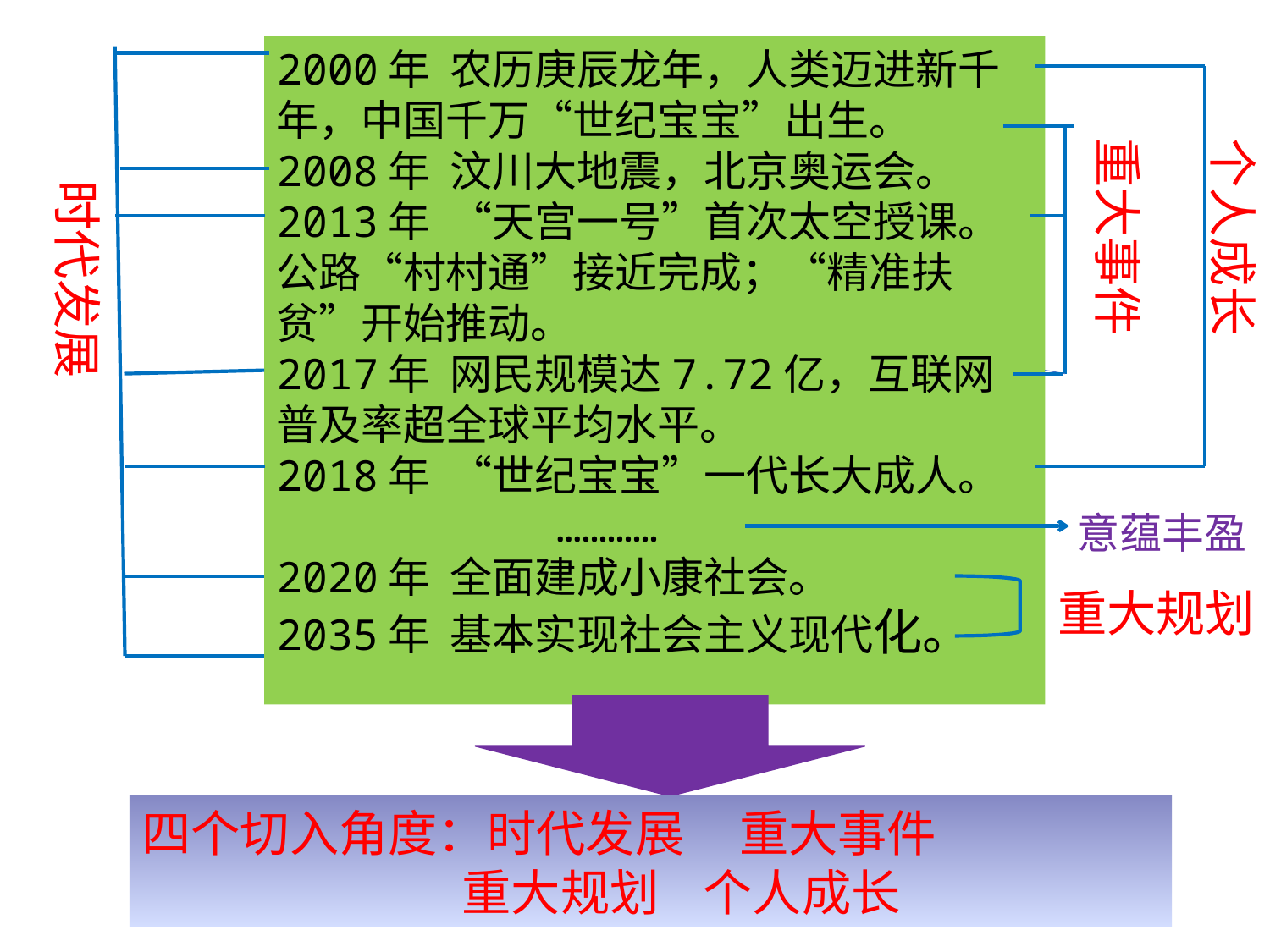

2000年  农历庚辰龙年，人类迈进新千年，中国千万“世纪宝宝”出生。
2008年  汶川大地震，北京奥运会。
2013年  “天宫一号”首次太空授课。
公路“村村通”接近完成；“精准扶贫”开始推动。
2017年  网民规模达7.72亿，互联网普及率超全球平均水平。
2018年  “世纪宝宝”一代长大成人。
           …………
2020年  全面建成小康社会。
2035年  基本实现社会主义现代化。

重大事件
个人成长
时代发展
意蕴丰盈

重大规划

四个切入角度：时代发展     重大事件
                            重大规划    个人成长